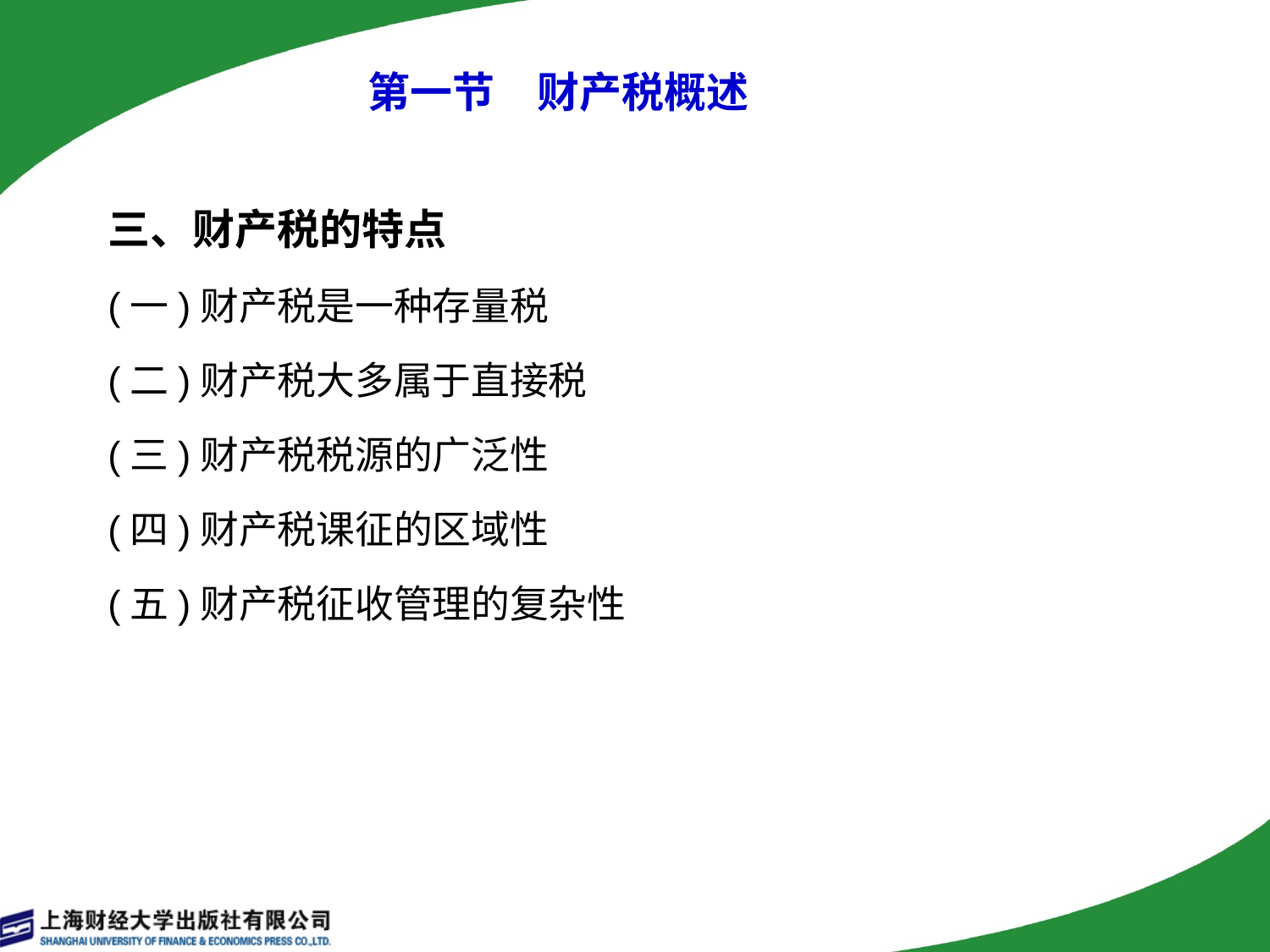

# 第一节　财产税概述
三、财产税的特点
(一)财产税是一种存量税
(二)财产税大多属于直接税
(三)财产税税源的广泛性
(四)财产税课征的区域性
(五)财产税征收管理的复杂性